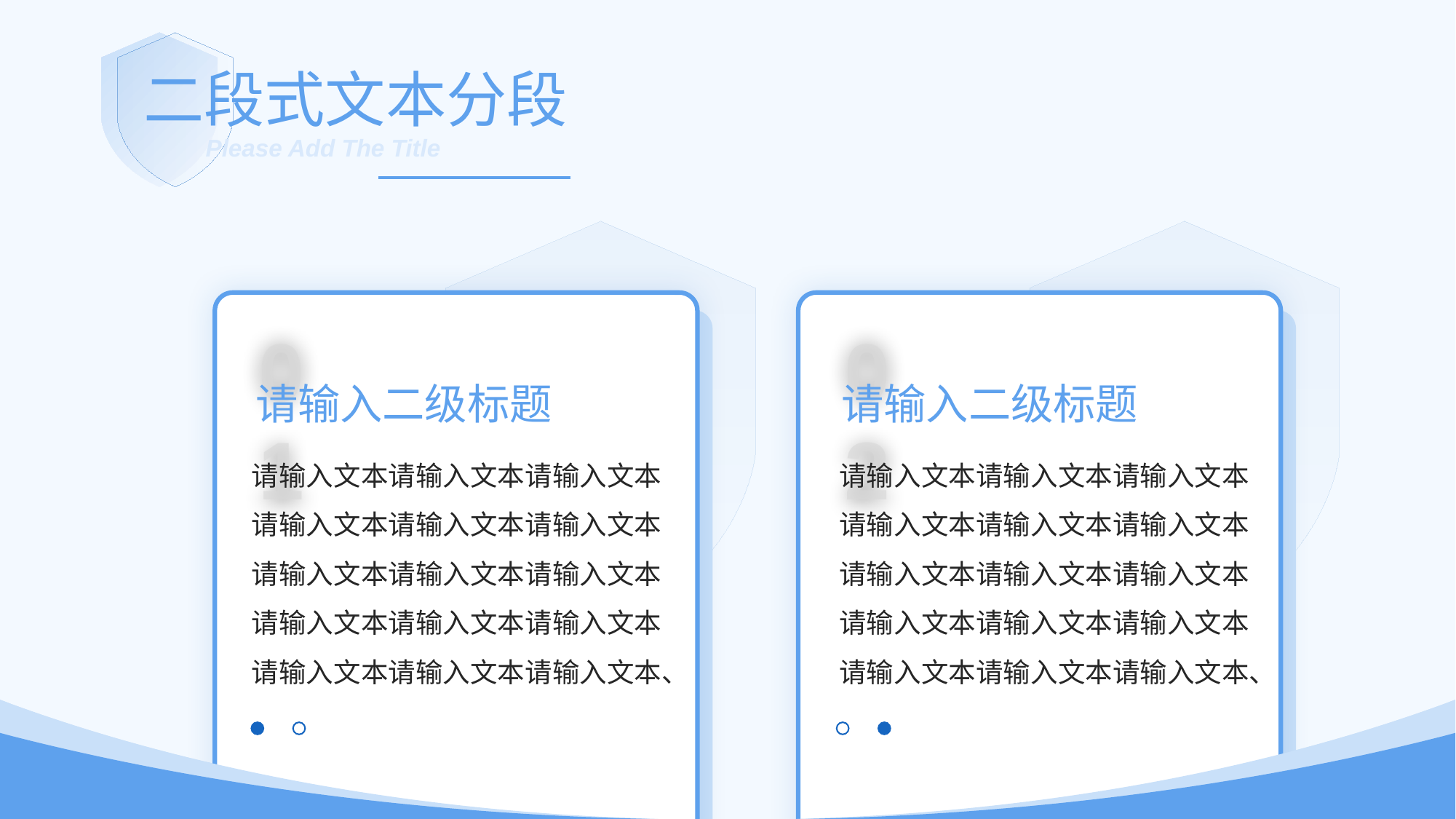

二段式文本分段
Please Add The Title

01
02
请输入二级标题
请输入二级标题
请输入文本请输入文本请输入文本请输入文本请输入文本请输入文本请输入文本请输入文本请输入文本请输入文本请输入文本请输入文本请输入文本请输入文本请输入文本、
请输入文本请输入文本请输入文本请输入文本请输入文本请输入文本请输入文本请输入文本请输入文本请输入文本请输入文本请输入文本请输入文本请输入文本请输入文本、